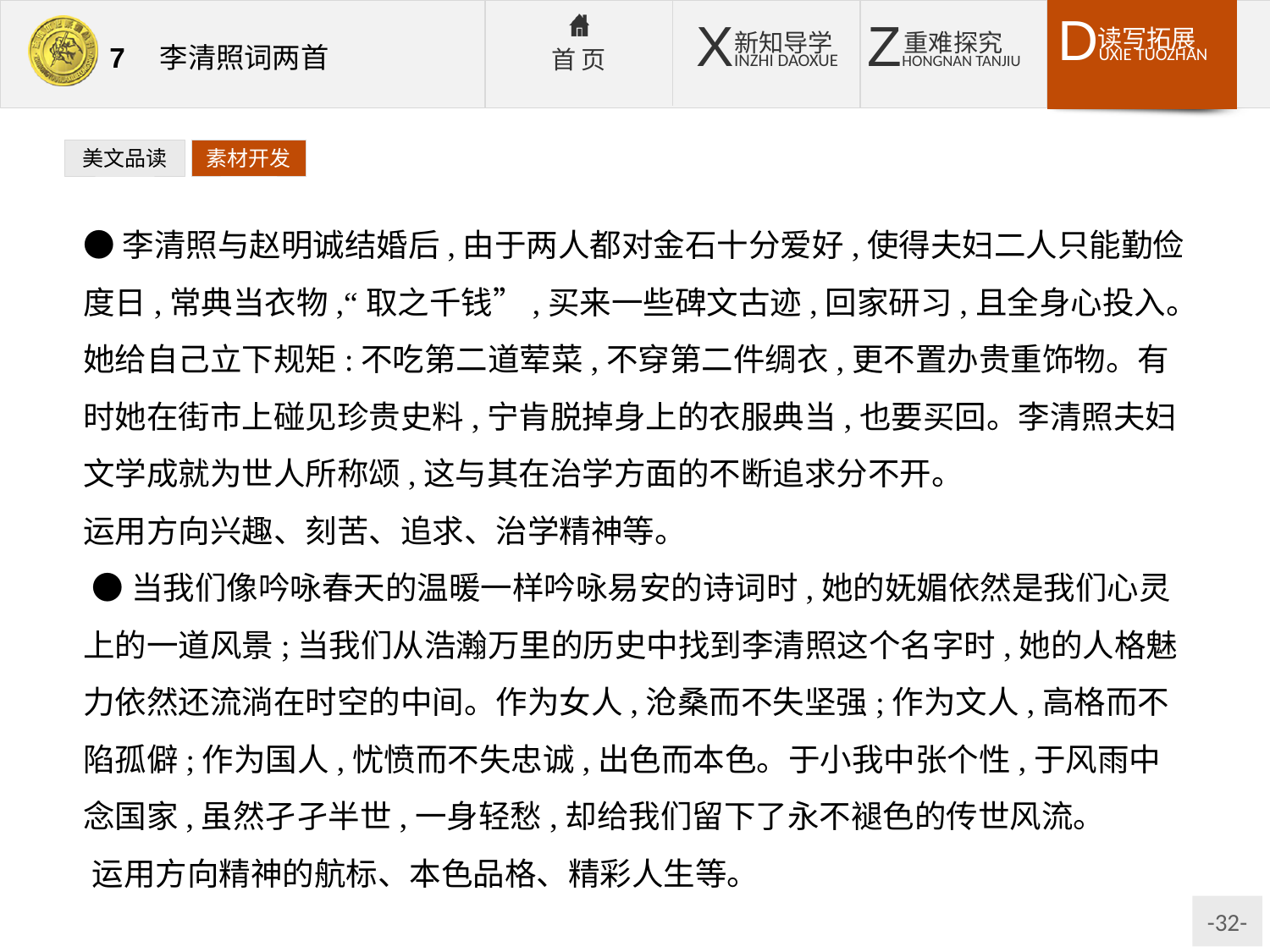

美文品读
素材开发
●李清照与赵明诚结婚后,由于两人都对金石十分爱好,使得夫妇二人只能勤俭度日,常典当衣物,“取之千钱”,买来一些碑文古迹,回家研习,且全身心投入。她给自己立下规矩:不吃第二道荤菜,不穿第二件绸衣,更不置办贵重饰物。有时她在街市上碰见珍贵史料,宁肯脱掉身上的衣服典当,也要买回。李清照夫妇文学成就为世人所称颂,这与其在治学方面的不断追求分不开。
运用方向兴趣、刻苦、追求、治学精神等。
●当我们像吟咏春天的温暖一样吟咏易安的诗词时,她的妩媚依然是我们心灵上的一道风景;当我们从浩瀚万里的历史中找到李清照这个名字时,她的人格魅力依然还流淌在时空的中间。作为女人,沧桑而不失坚强;作为文人,高格而不陷孤僻;作为国人,忧愤而不失忠诚,出色而本色。于小我中张个性,于风雨中念国家,虽然孑孑半世,一身轻愁,却给我们留下了永不褪色的传世风流。
运用方向精神的航标、本色品格、精彩人生等。